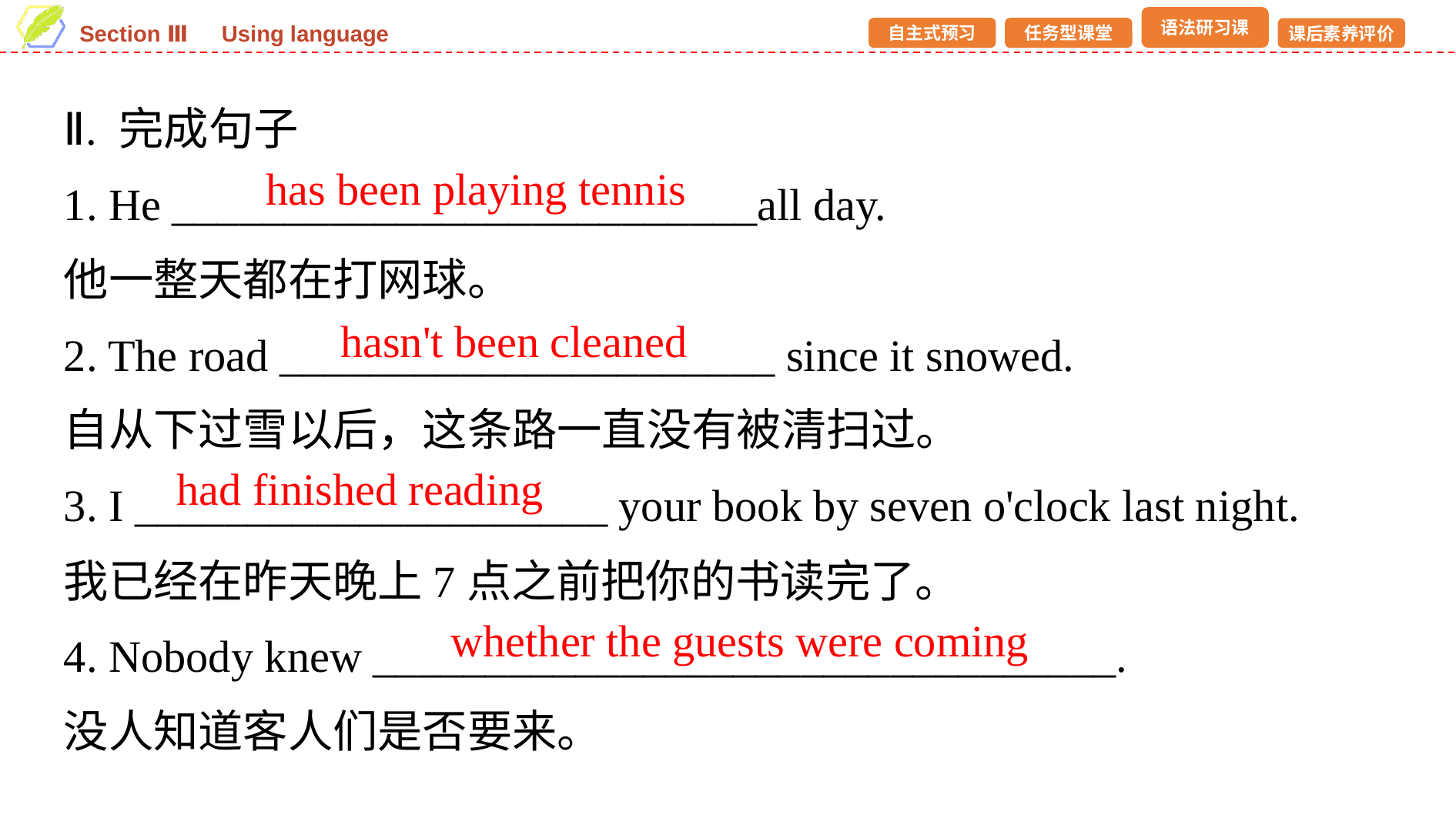

Ⅱ. 完成句子
1. He __________________________all day.
他一整天都在打网球。
2. The road ______________________ since it snowed.
自从下过雪以后，这条路一直没有被清扫过。
3. I _____________________ your book by seven o'clock last night.
我已经在昨天晚上7点之前把你的书读完了。
4. Nobody knew _________________________________.
没人知道客人们是否要来。
has been playing tennis
hasn't been cleaned
had finished reading
whether the guests were coming